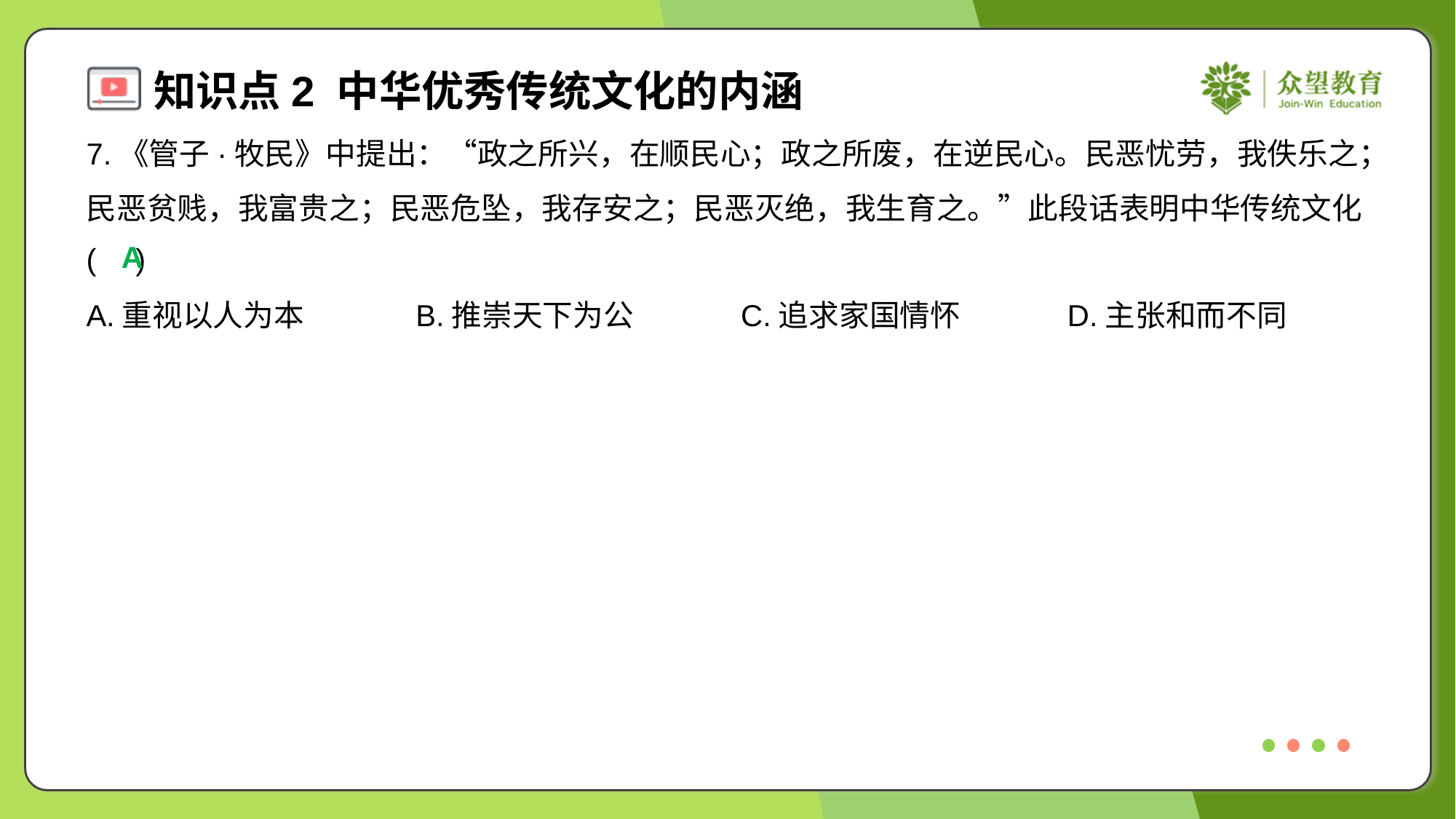

7.《管子·牧民》中提出：“政之所兴，在顺民心；政之所废，在逆民心。民恶忧劳，我佚乐之；
民恶贫贱，我富贵之；民恶危坠，我存安之；民恶灭绝，我生育之。”此段话表明中华传统文化
(     )
A
A.重视以人为本	B.推崇天下为公	C.追求家国情怀	D.主张和而不同